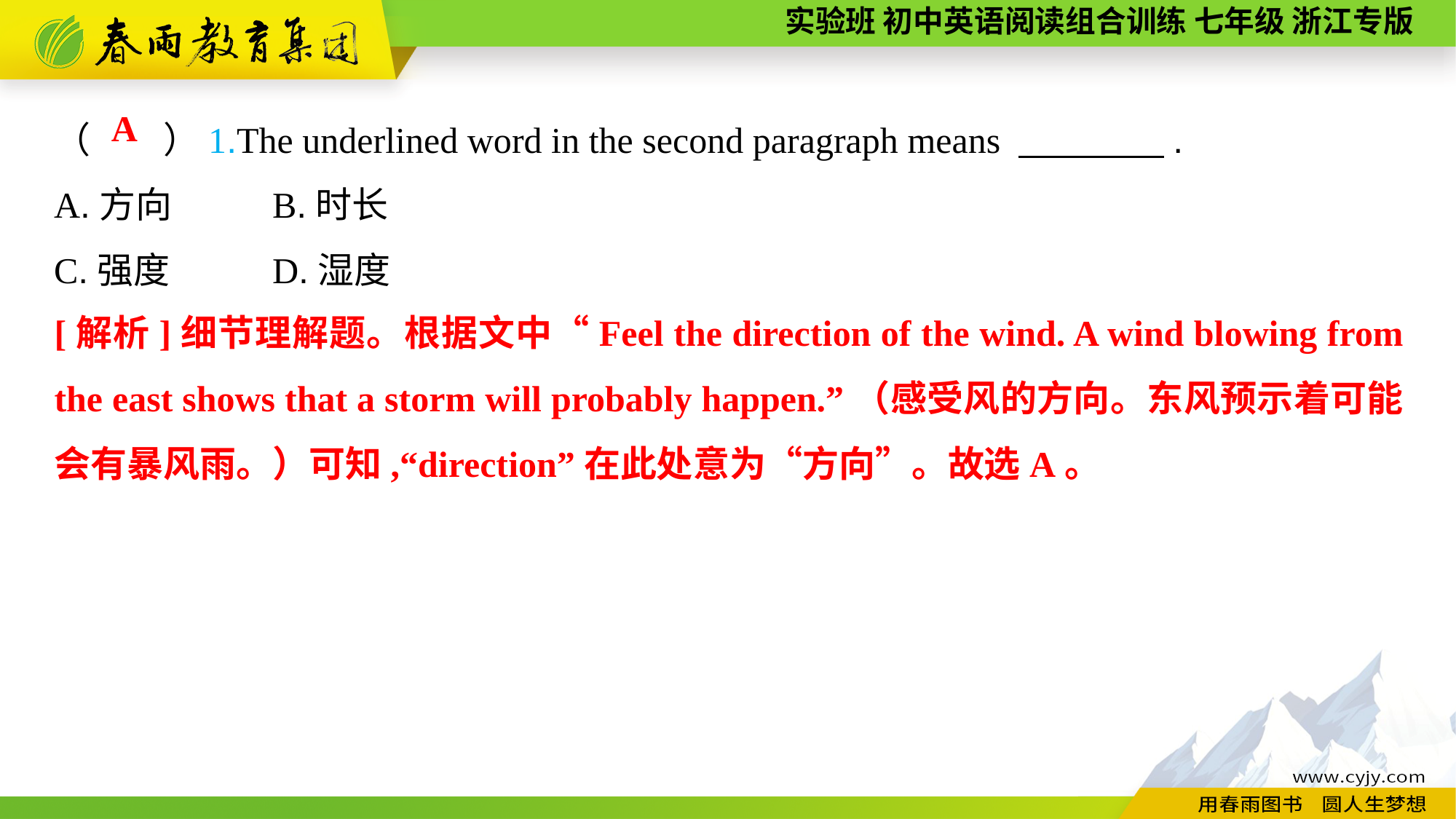

（　　）1.The underlined word in the second paragraph means 　　　　.
A.方向	B.时长
C.强度	D.湿度
A
[解析]细节理解题。根据文中“Feel the direction of the wind. A wind blowing from the east shows that a storm will probably happen.”（感受风的方向。东风预示着可能会有暴风雨。）可知,“direction”在此处意为“方向”。故选A。